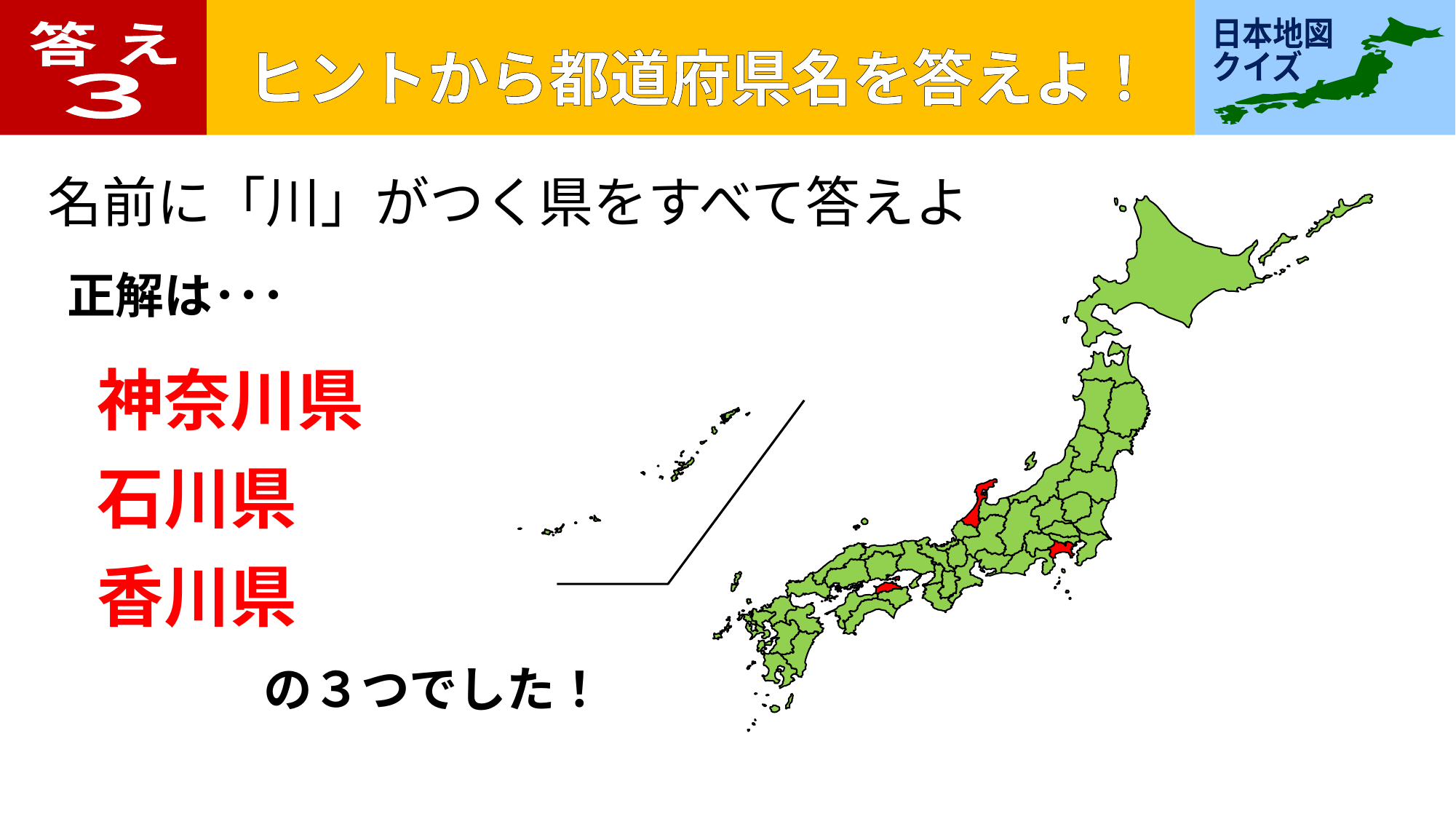

答 え
３
名前に「川」がつく県をすべて答えよ

正解は･･･
神奈川県
石川県
香川県
の３つでした！